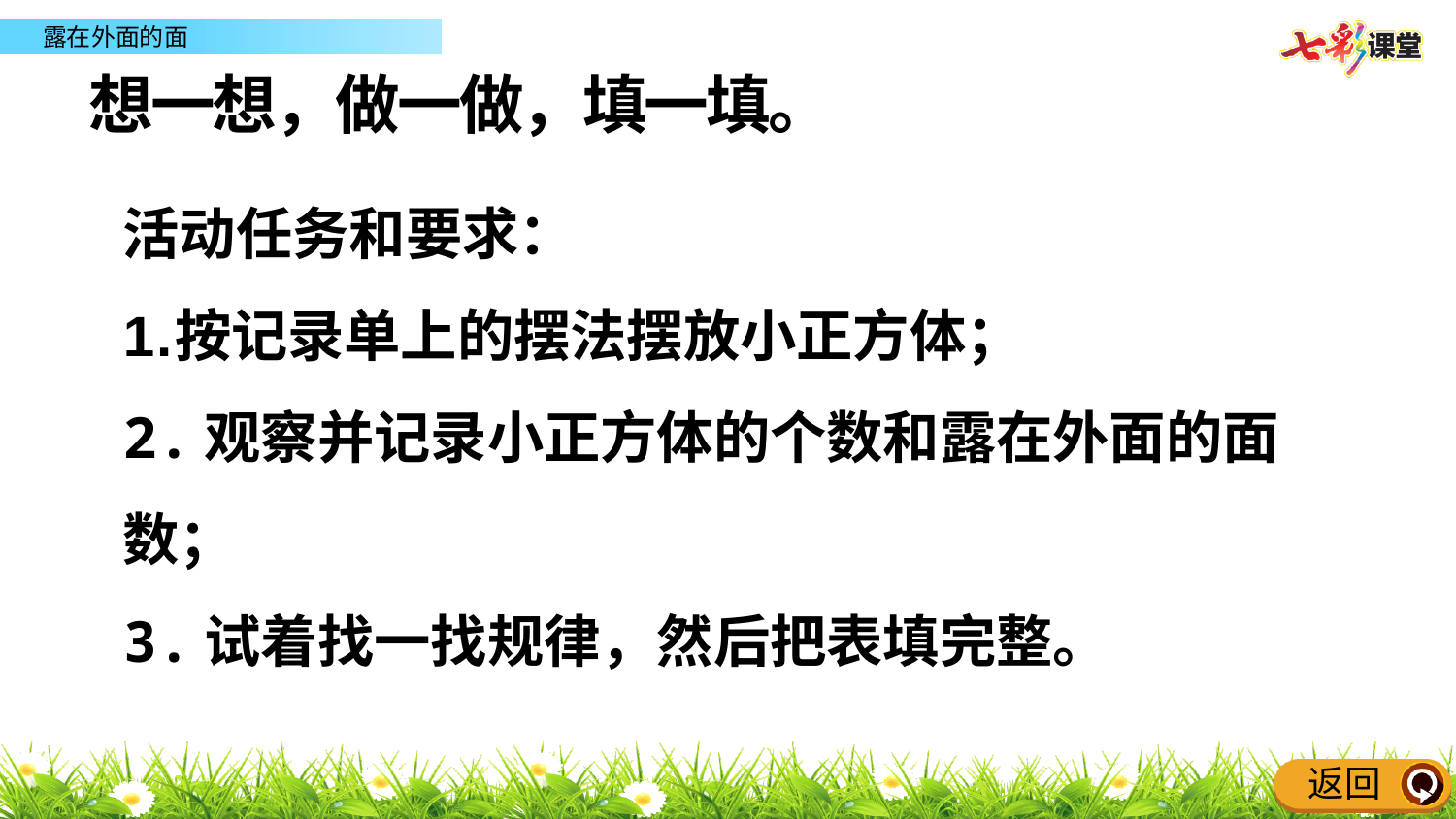

想一想，做一做，填一填。
活动任务和要求：
按记录单上的摆法摆放小正方体；
2.观察并记录小正方体的个数和露在外面的面数；
3.试着找一找规律，然后把表填完整。